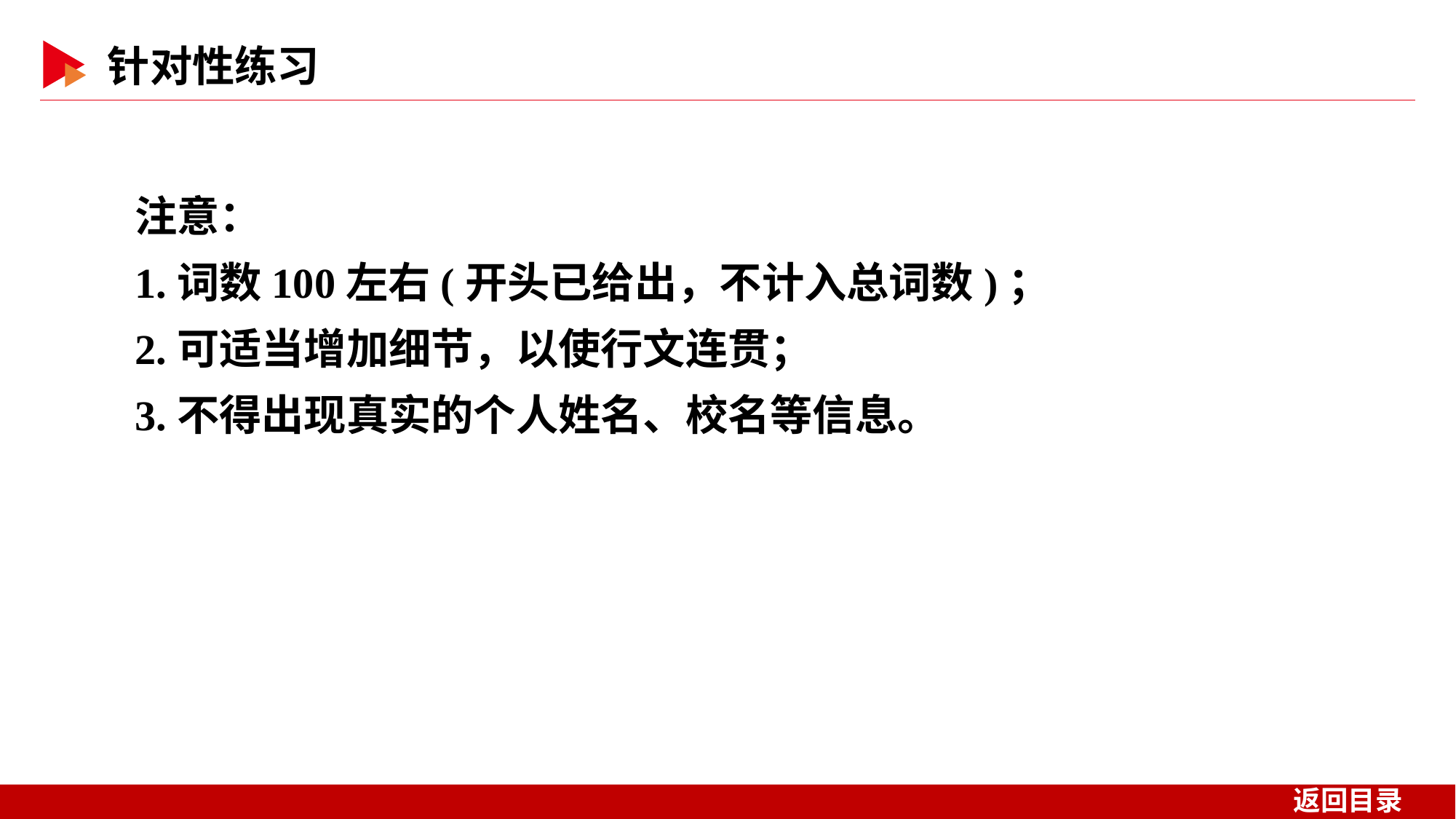

注意：
1.词数100左右(开头已给出，不计入总词数)；
2.可适当增加细节，以使行文连贯；
3.不得出现真实的个人姓名、校名等信息。